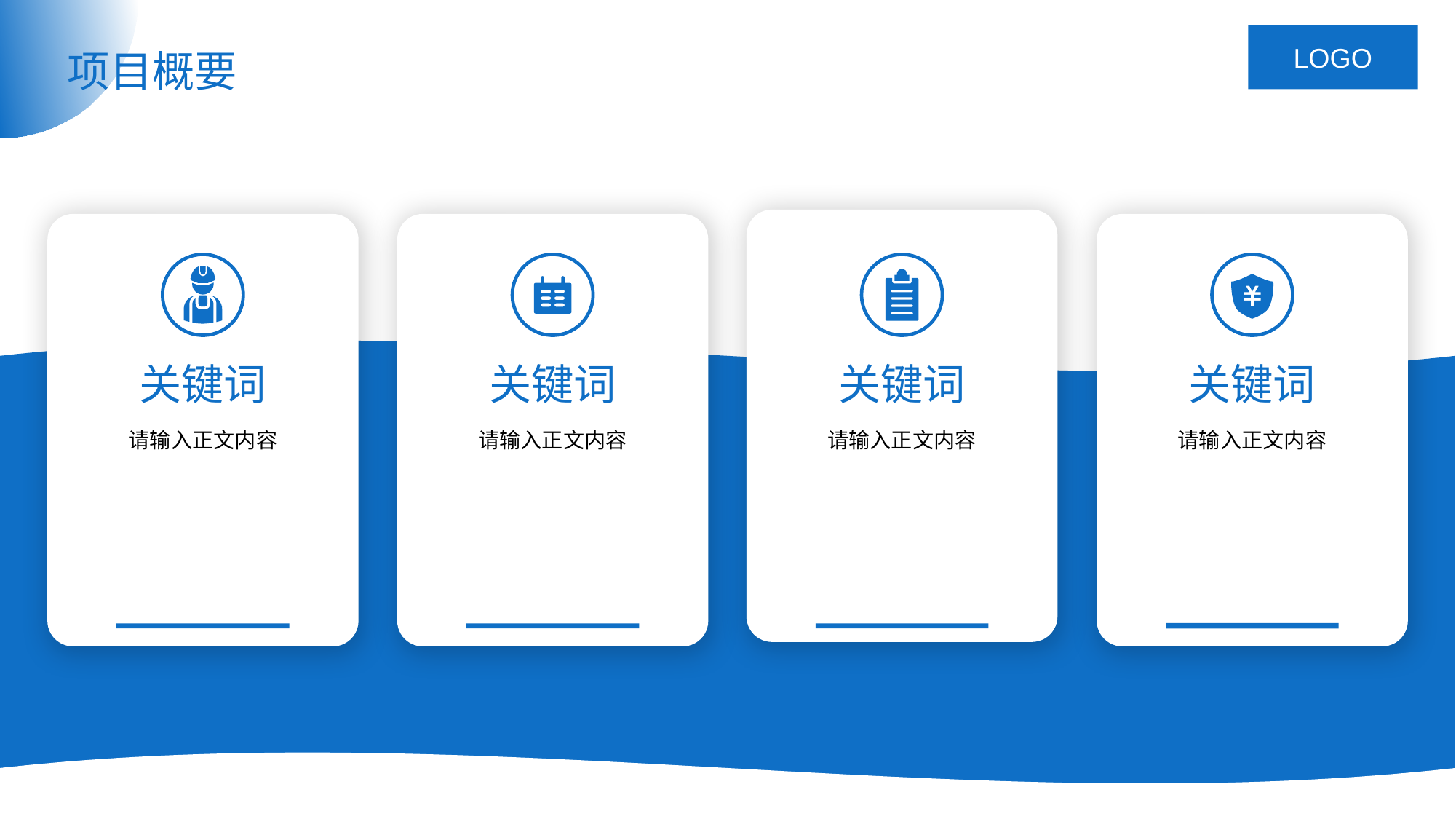

# 项目概要

关键词
关键词
关键词
关键词
请输入正文内容
请输入正文内容
请输入正文内容
请输入正文内容